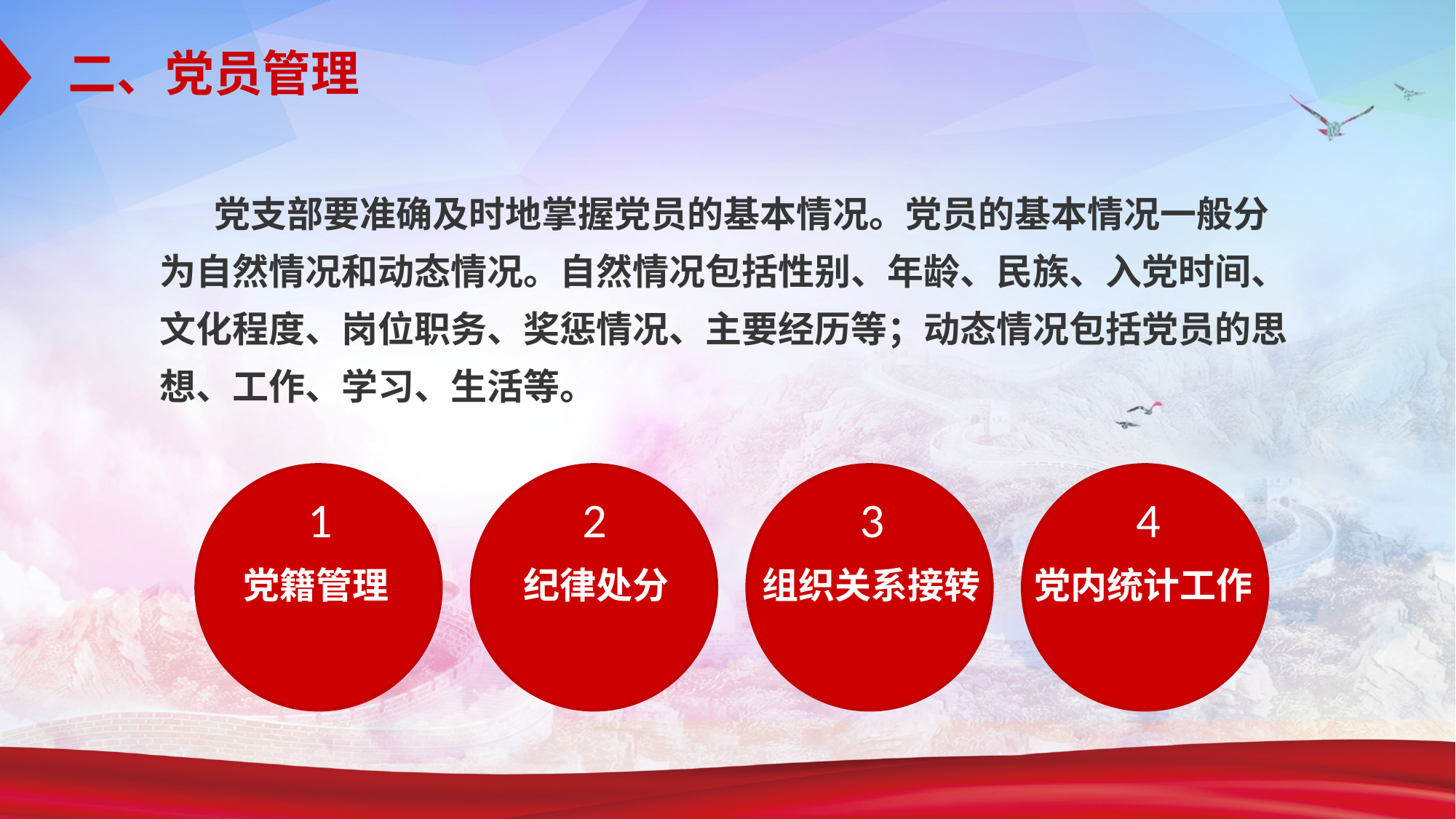

二、党员管理

党支部要准确及时地掌握党员的基本情况。党员的基本情况一般分为自然情况和动态情况。自然情况包括性别、年龄、民族、入党时间、文化程度、岗位职务、奖惩情况、主要经历等；动态情况包括党员的思想、工作、学习、生活等。

1
2
3
4
党籍管理
纪律处分
组织关系接转
党内统计工作